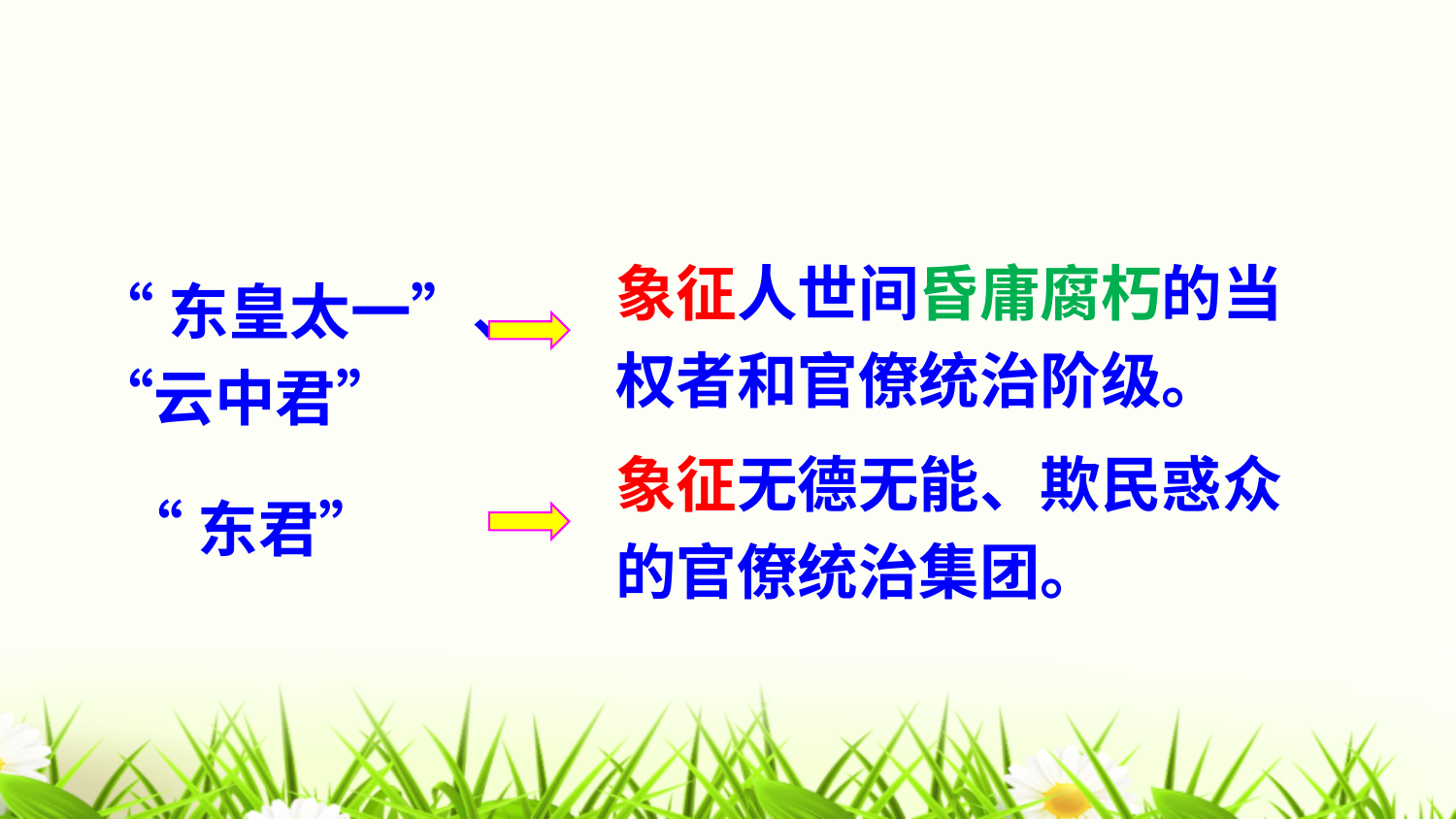

象征人世间昏庸腐朽的当权者和官僚统治阶级。
“东皇太一”、“云中君”

象征无德无能、欺民惑众的官僚统治集团。
“东君”